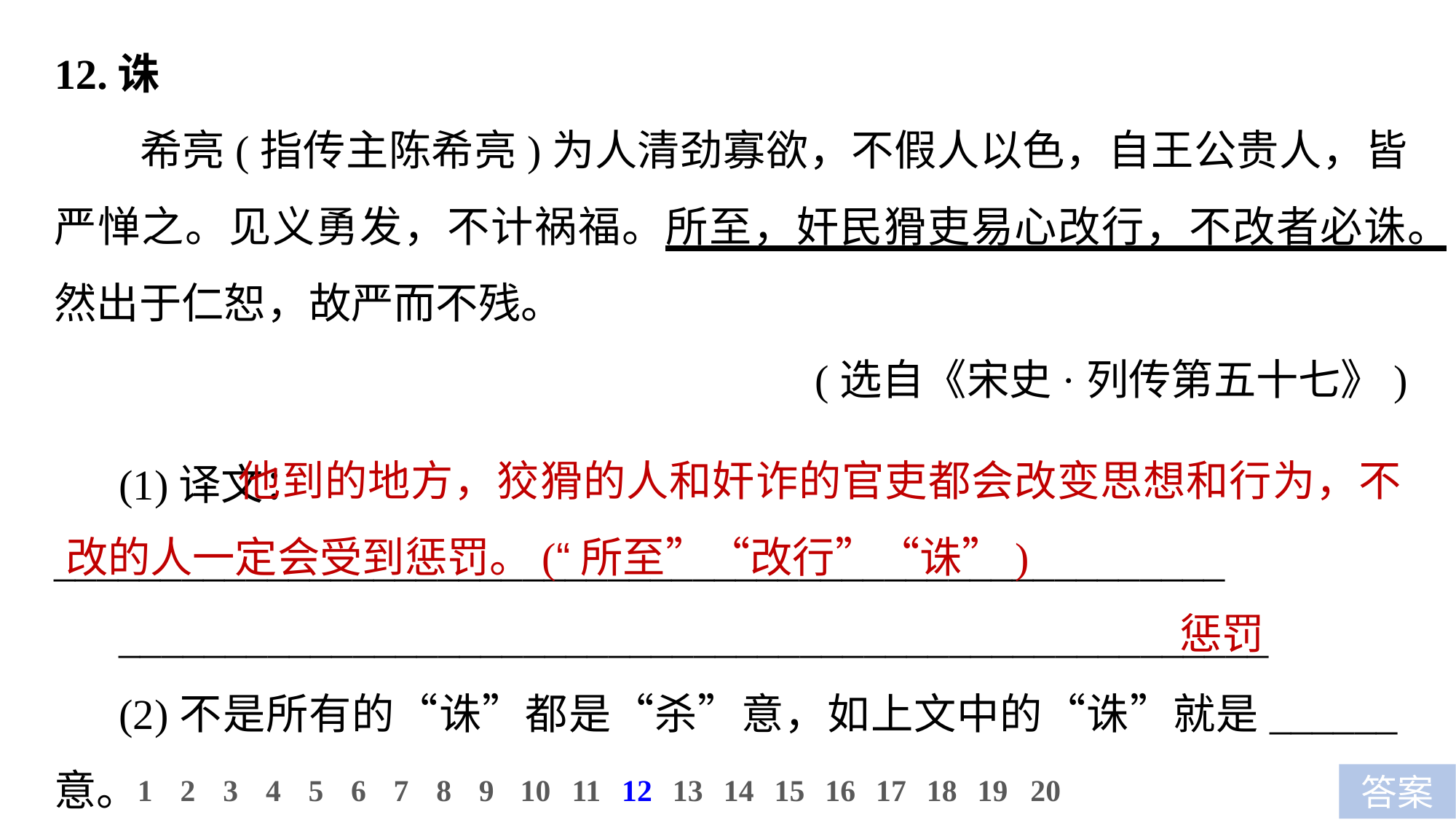

12.诛
希亮(指传主陈希亮)为人清劲寡欲，不假人以色，自王公贵人，皆严惮之。见义勇发，不计祸福。所至，奸民猾吏易心改行，不改者必诛。然出于仁恕，故严而不残。
(选自《宋史·列传第五十七》)

(1)译文：_______________________________________________________
______________________________________________________
(2)不是所有的“诛”都是“杀”意，如上文中的“诛”就是______意。
                他到的地方，狡猾的人和奸诈的官吏都会改变思想和行为，不改的人一定会受到惩罚。(“所至”“改行”“诛”)
惩罚
10
1
2
3
4
5
6
7
8
9
11
12
13
14
15
16
17
18
19
20
答案